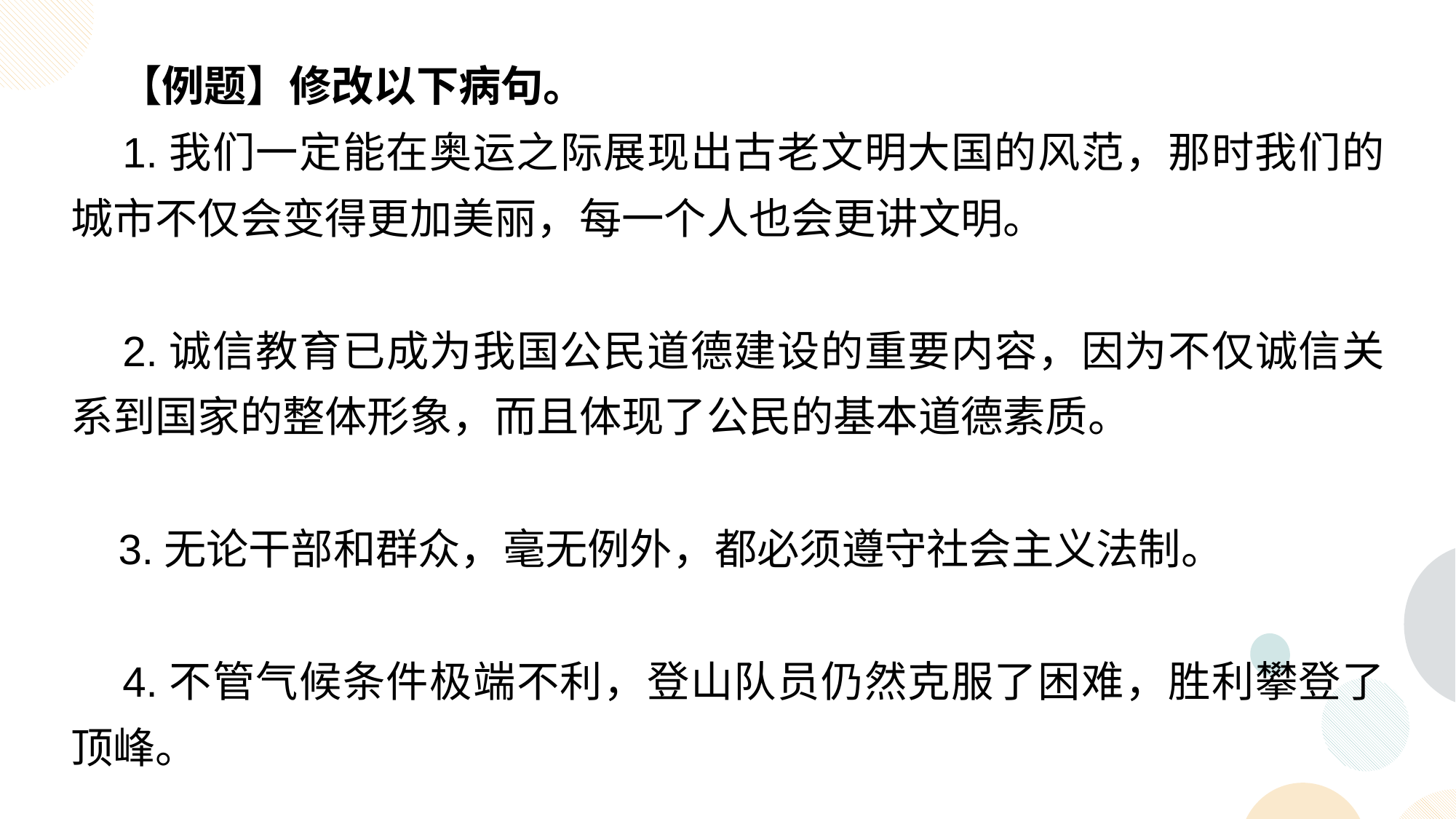

【例题】修改以下病句。
    1.我们一定能在奥运之际展现出古老文明大国的风范，那时我们的城市不仅会变得更加美丽，每一个人也会更讲文明。

    2.诚信教育已成为我国公民道德建设的重要内容，因为不仅诚信关系到国家的整体形象，而且体现了公民的基本道德素质。

    3.无论干部和群众，毫无例外，都必须遵守社会主义法制。

    4.不管气候条件极端不利，登山队员仍然克服了困难，胜利攀登了顶峰。